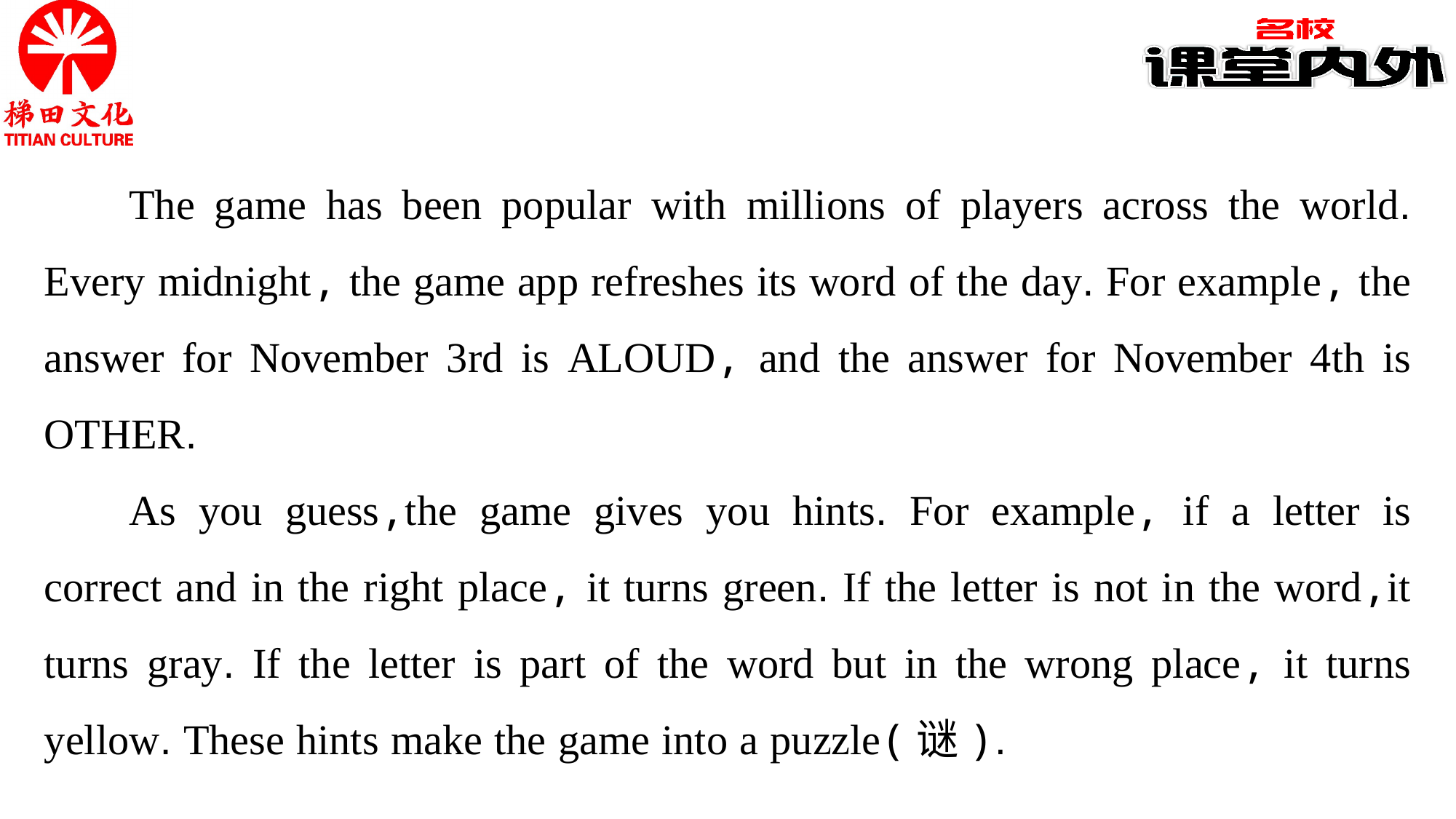

The game has been popular with millions of players across the world. Every midnight, the game app refreshes its word of the day. For example, the answer for November 3rd is ALOUD, and the answer for November 4th is OTHER.
As you guess,the game gives you hints. For example, if a letter is correct and in the right place, it turns green. If the letter is not in the word,it turns gray. If the letter is part of the word but in the wrong place, it turns yellow. These hints make the game into a puzzle(谜).